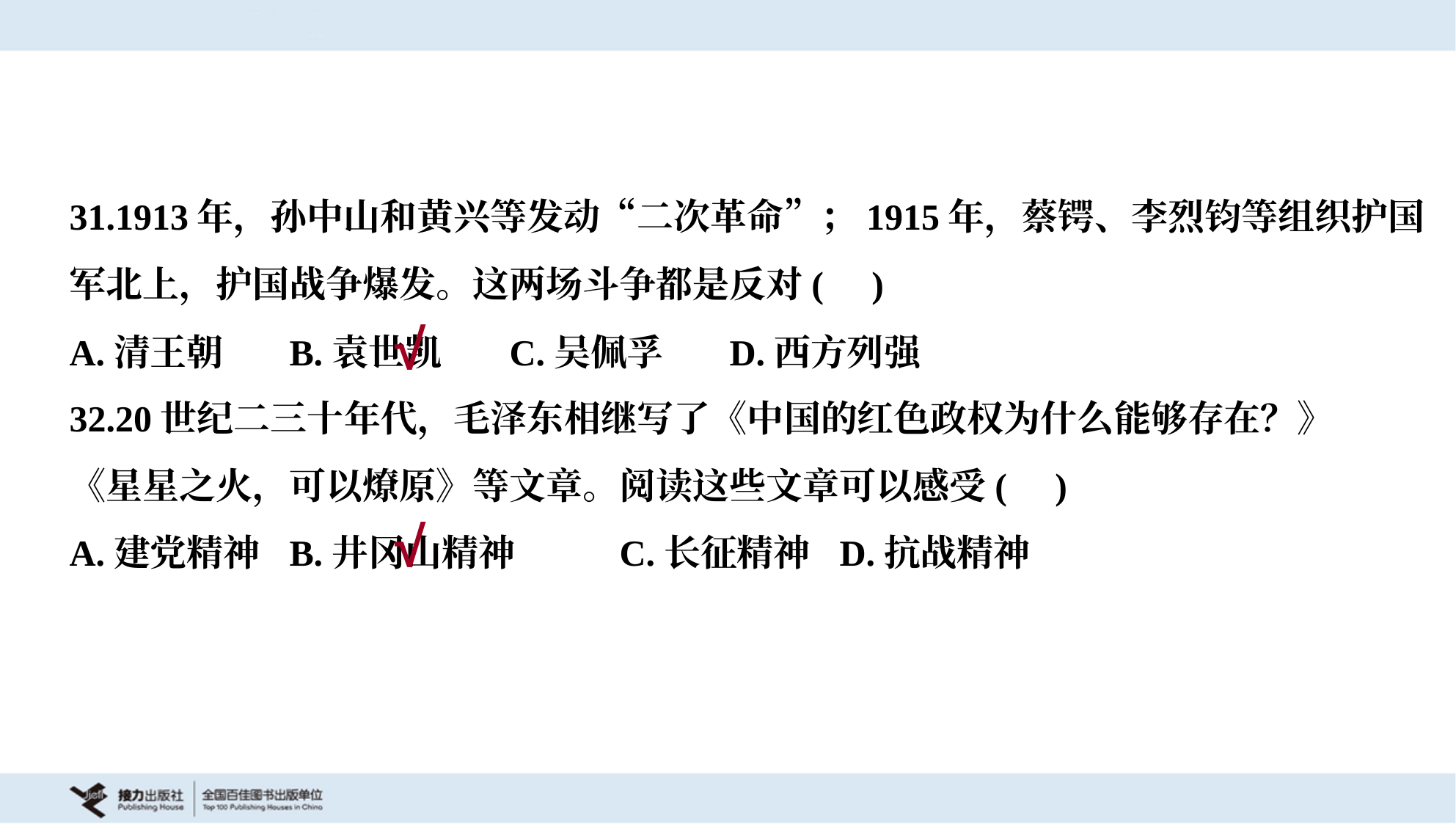

31.1913年，孙中山和黄兴等发动“二次革命”；1915年，蔡锷、李烈钧等组织护国
军北上，护国战争爆发。这两场斗争都是反对(     )
A.清王朝	B.袁世凯	C.吴佩孚	D.西方列强
√
32.20世纪二三十年代，毛泽东相继写了《中国的红色政权为什么能够存在？》
《星星之火，可以燎原》等文章。阅读这些文章可以感受(     )
A.建党精神	B.井冈山精神	C.长征精神	D.抗战精神
√